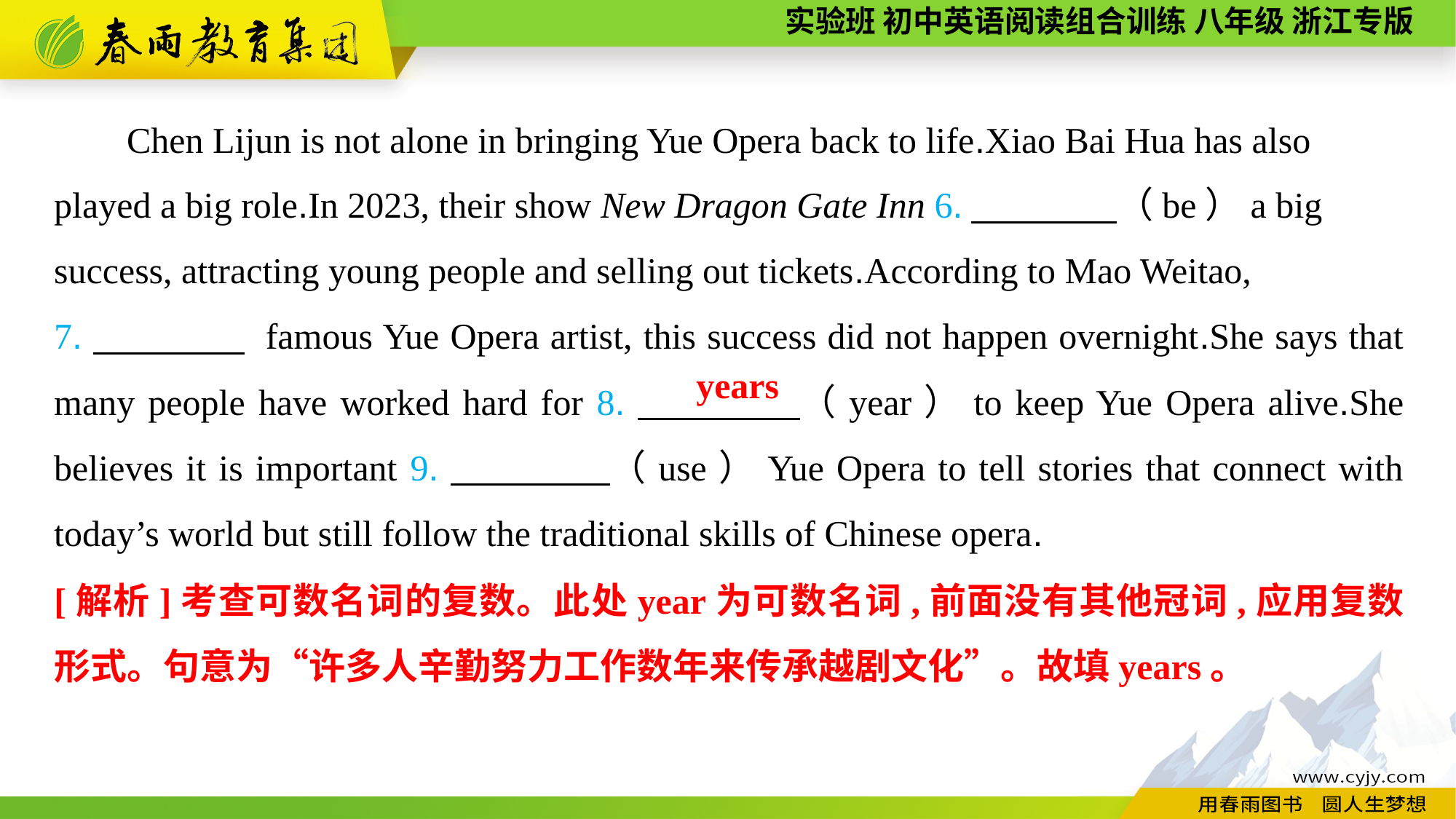

Chen Lijun is not alone in bringing Yue Opera back to life.Xiao Bai Hua has also played a big role.In 2023, their show New Dragon Gate Inn 6.　　　　（be）a big success, attracting young people and selling out tickets.According to Mao Weitao,
7.　　　　 famous Yue Opera artist, this success did not happen overnight.She says that many people have worked hard for 8.　　　　（year）to keep Yue Opera alive.She believes it is important 9.　　　　（use）Yue Opera to tell stories that connect with today’s world but still follow the traditional skills of Chinese opera.
years
[解析]考查可数名词的复数。此处year为可数名词,前面没有其他冠词,应用复数形式。句意为“许多人辛勤努力工作数年来传承越剧文化”。故填years。